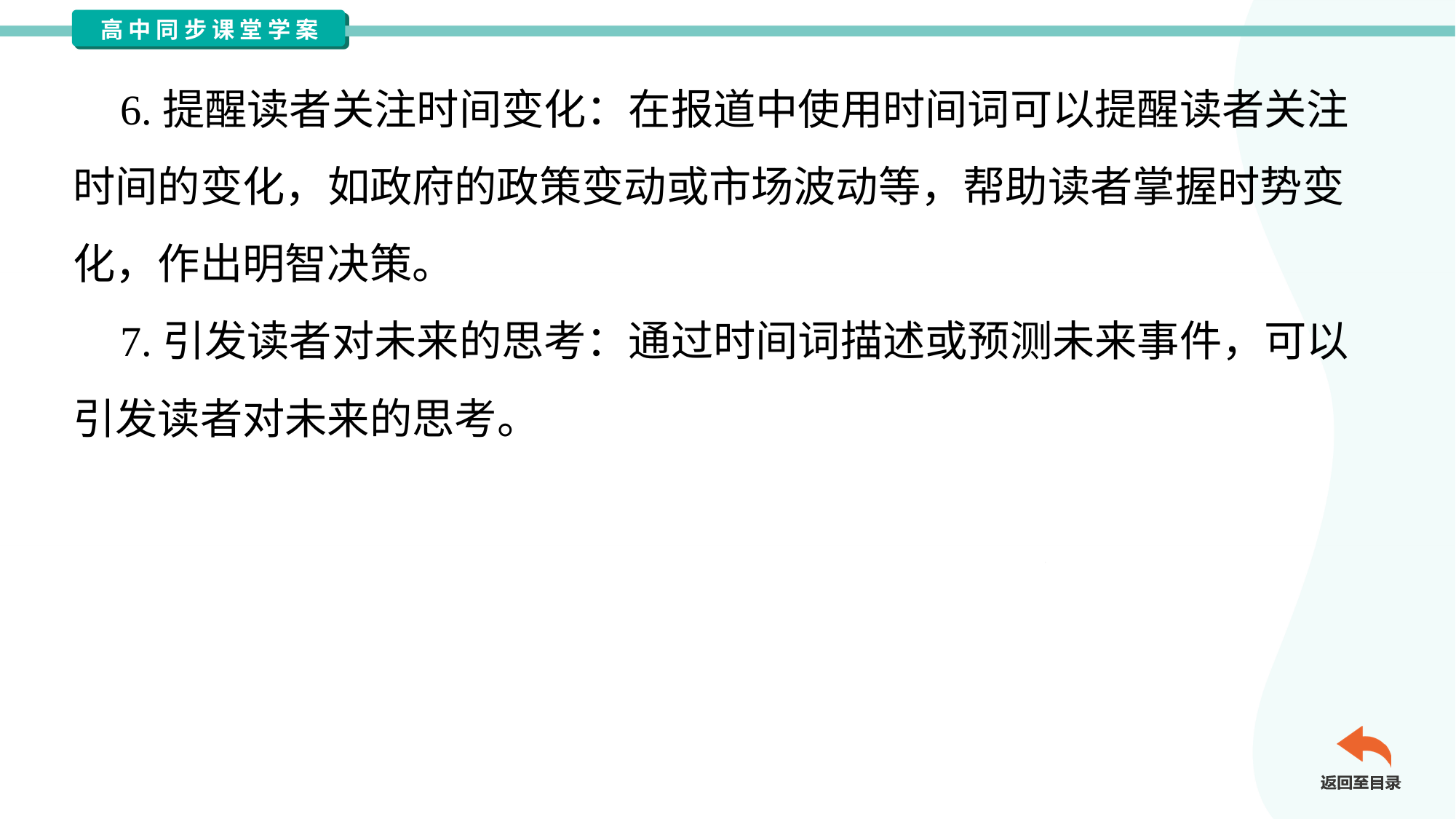

6.提醒读者关注时间变化：在报道中使用时间词可以提醒读者关注
时间的变化，如政府的政策变动或市场波动等，帮助读者掌握时势变
化，作出明智决策。
    7.引发读者对未来的思考：通过时间词描述或预测未来事件，可以
引发读者对未来的思考。